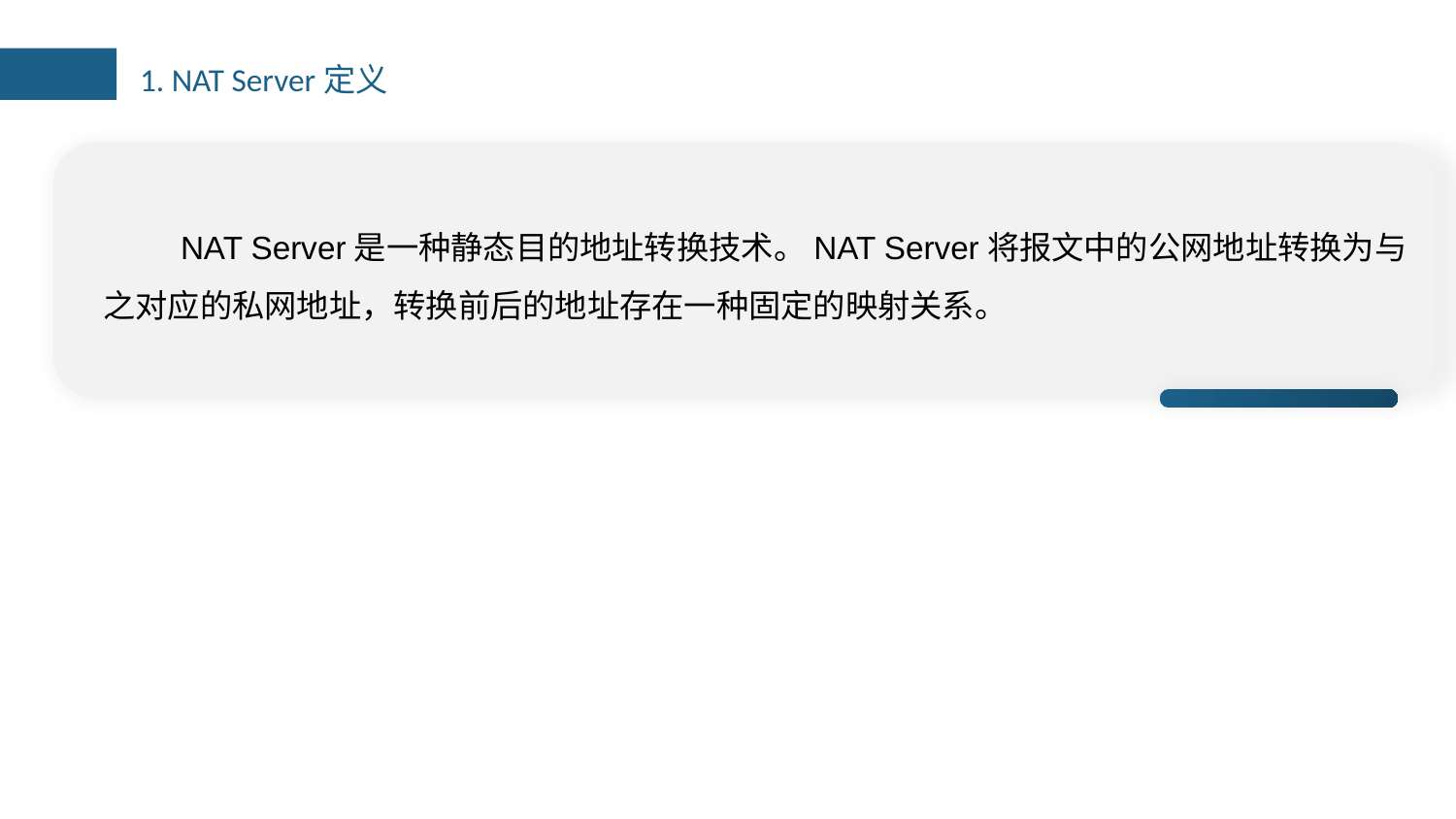

1. NAT Server定义

NAT Server是一种静态目的地址转换技术。NAT Server将报文中的公网地址转换为与之对应的私网地址，转换前后的地址存在一种固定的映射关系。